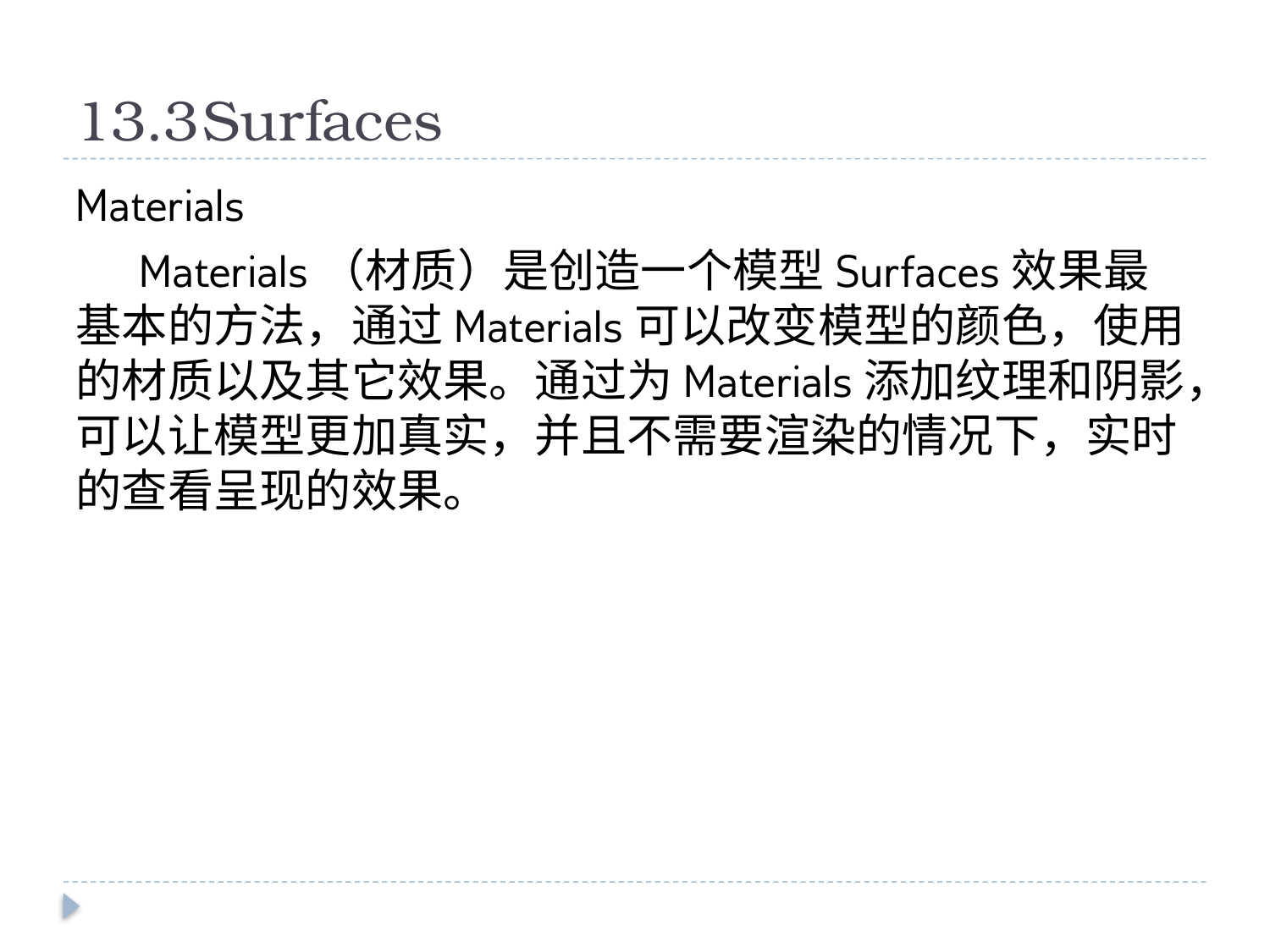

# 13.3	Surfaces
Materials
Materials（材质）是创造一个模型Surfaces效果最基本的方法，通过Materials可以改变模型的颜色，使用的材质以及其它效果。通过为Materials添加纹理和阴影，可以让模型更加真实，并且不需要渲染的情况下，实时的查看呈现的效果。